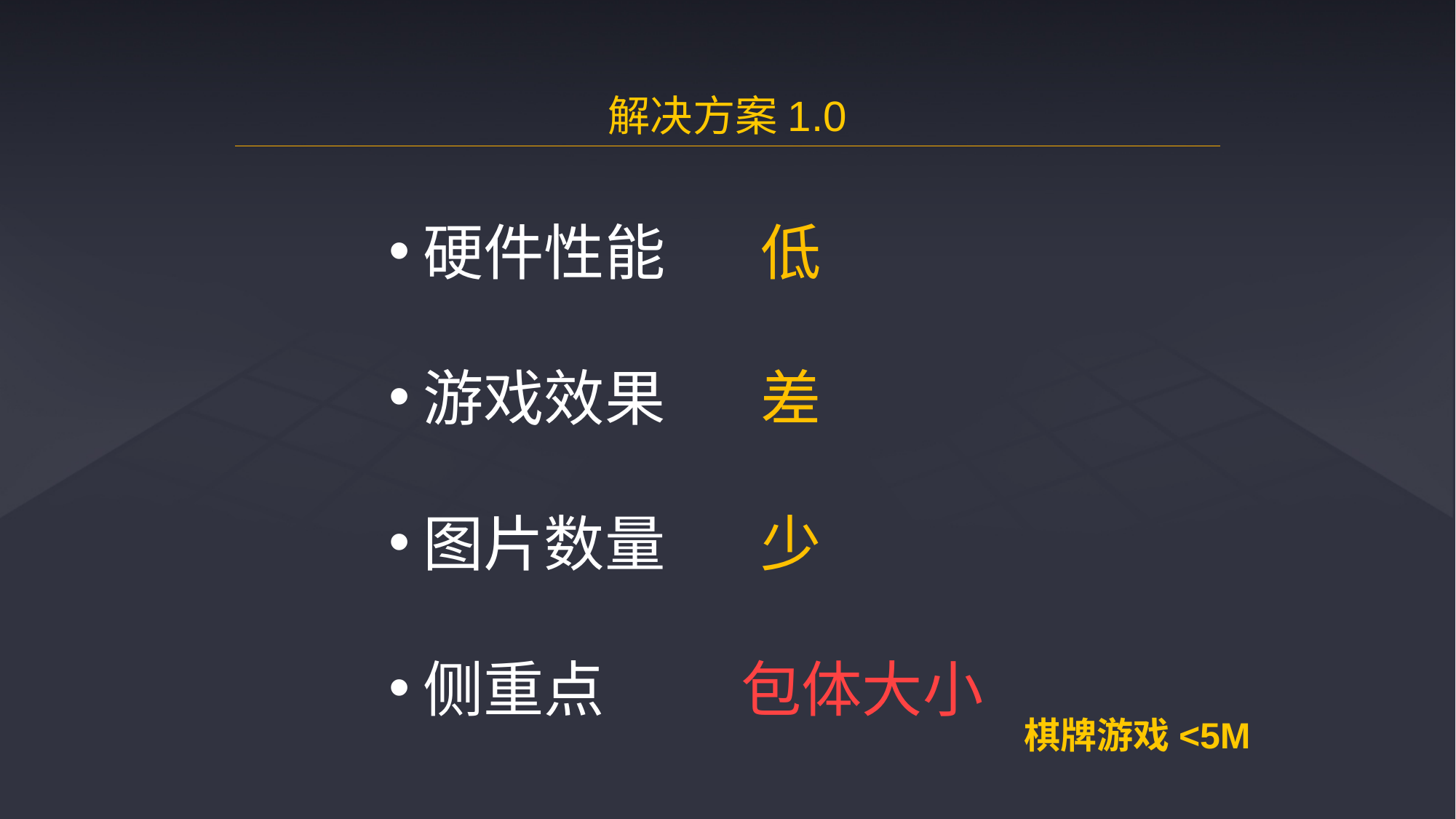

解决方案1.0

硬件性能       低

游戏效果       差

图片数量       少

侧重点          包体大小
棋牌游戏<5M